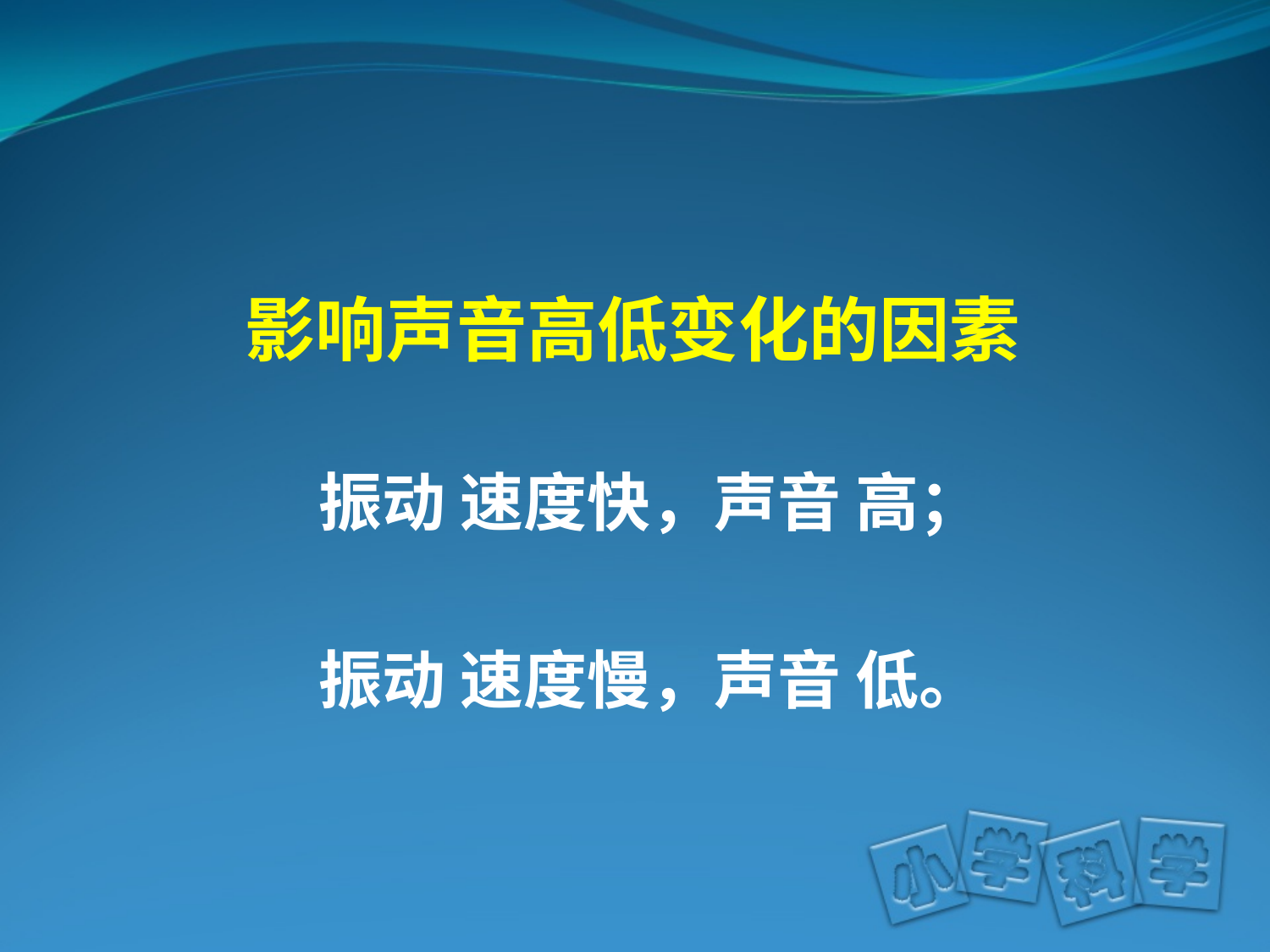

影响声音高低变化的因素
振动 速度快，声音 高；

振动 速度慢，声音 低。